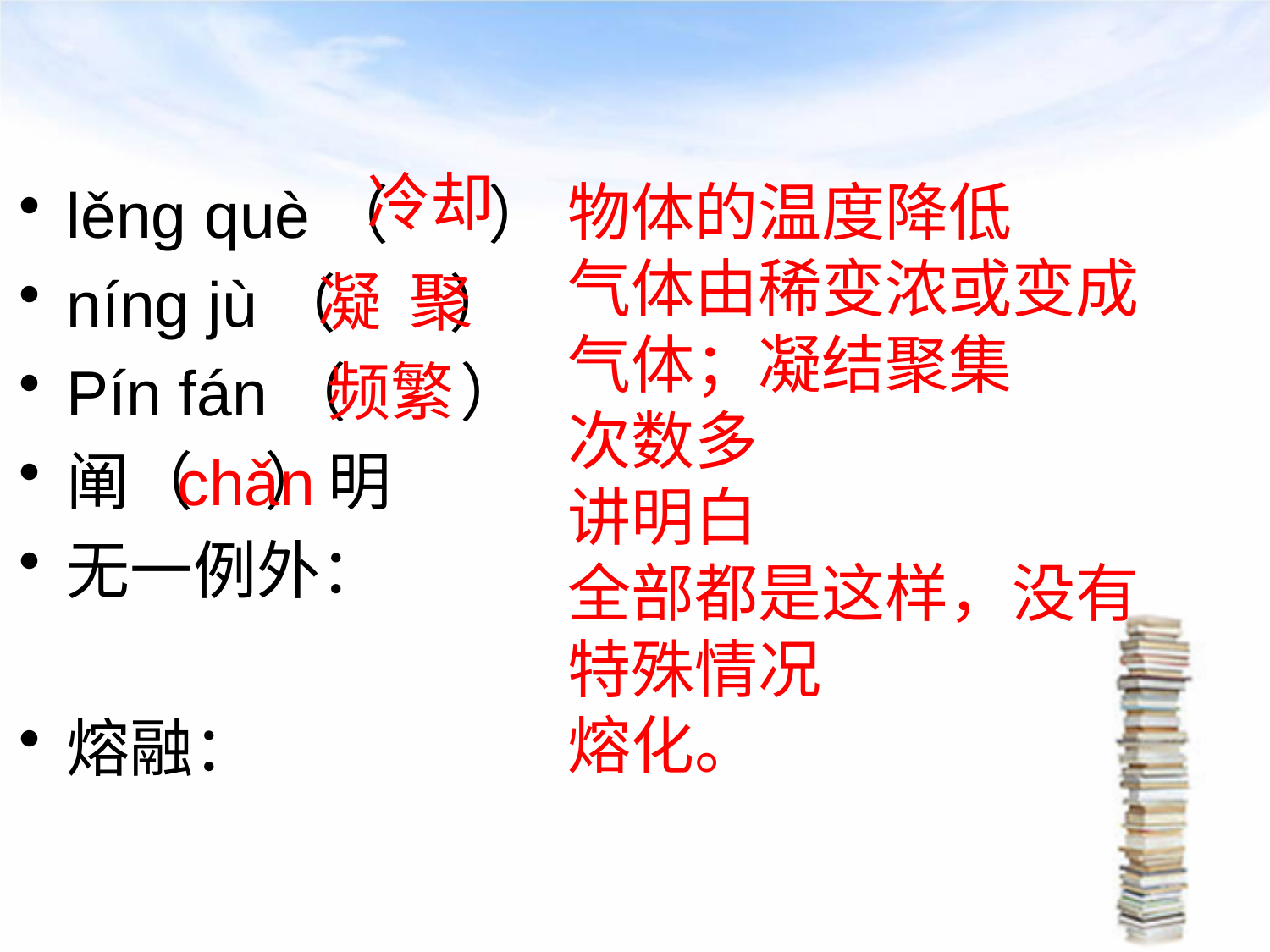

#
冷却
物体的温度降低
气体由稀变浓或变成气体；凝结聚集
次数多
讲明白
全部都是这样，没有特殊情况
熔化。
lěng què（       ）
níng jù（        ）
Pín fán（        ）
阐（     ）明
无一例外：

熔融：

凝  聚
频繁
chǎn